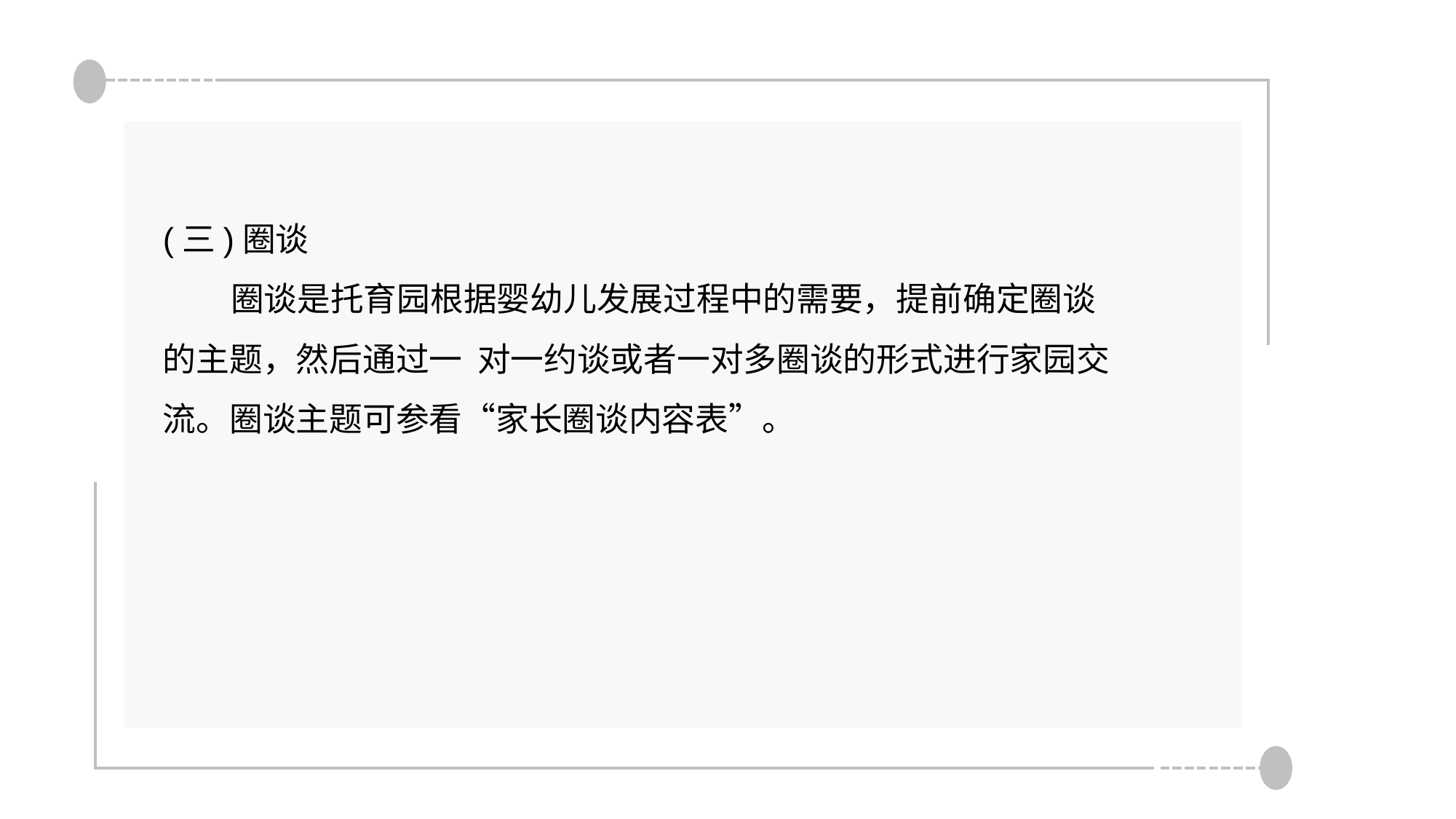

(三)圈谈
        圈谈是托育园根据婴幼儿发展过程中的需要，提前确定圈谈的主题，然后通过一  对一约谈或者一对多圈谈的形式进行家园交流。圈谈主题可参看“家长圈谈内容表”。